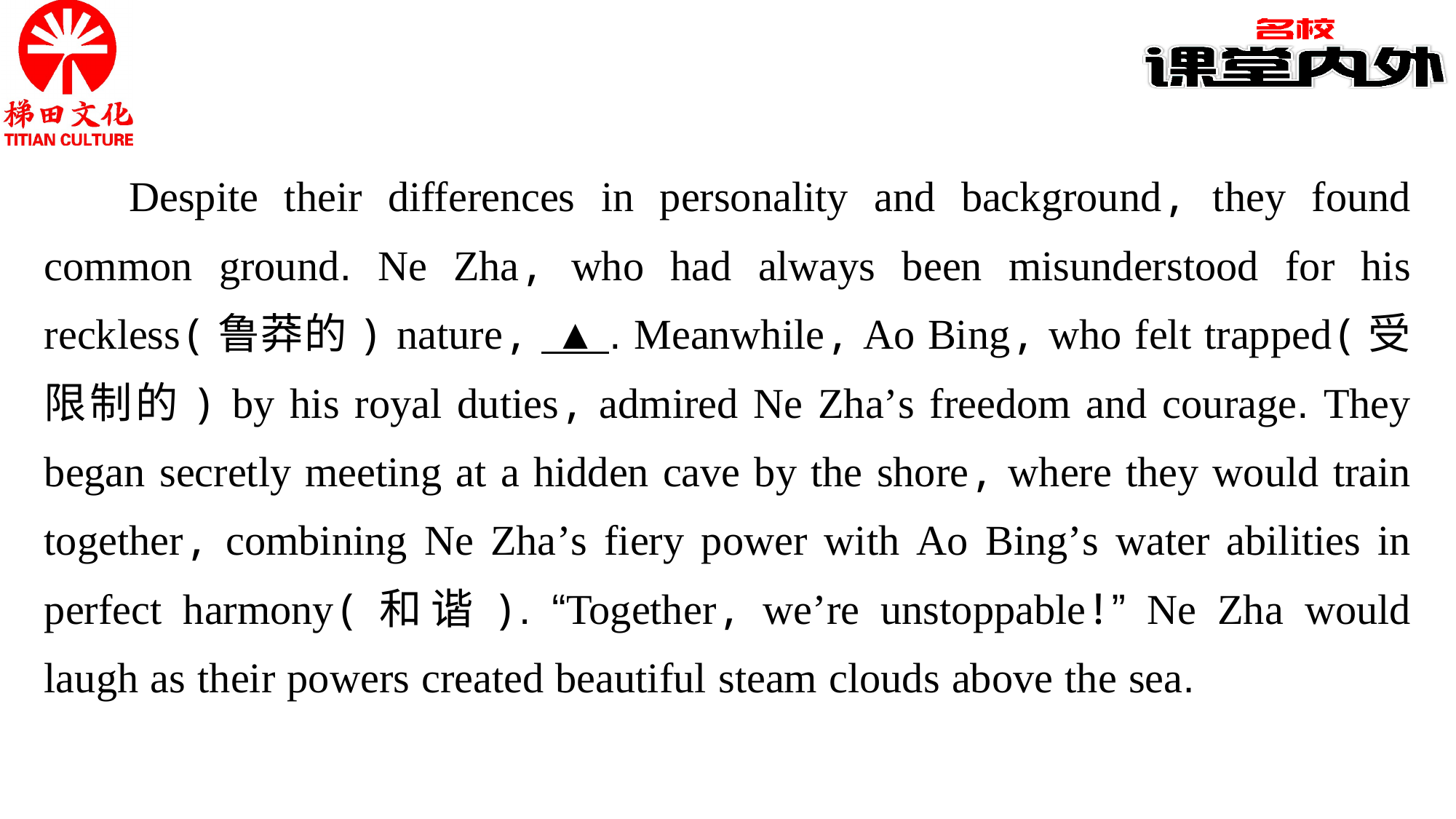

Despite their differences in personality and background, they found common ground. Ne Zha, who had always been misunderstood for his reckless(鲁莽的) nature,  ▲ . Meanwhile, Ao Bing, who felt trapped(受限制的) by his royal duties, admired Ne Zha’s freedom and courage. They began secretly meeting at a hidden cave by the shore, where they would train together, combining Ne Zha’s fiery power with Ao Bing’s water abilities in perfect harmony(和谐). “Together, we’re unstoppable!” Ne Zha would laugh as their powers created beautiful steam clouds above the sea.